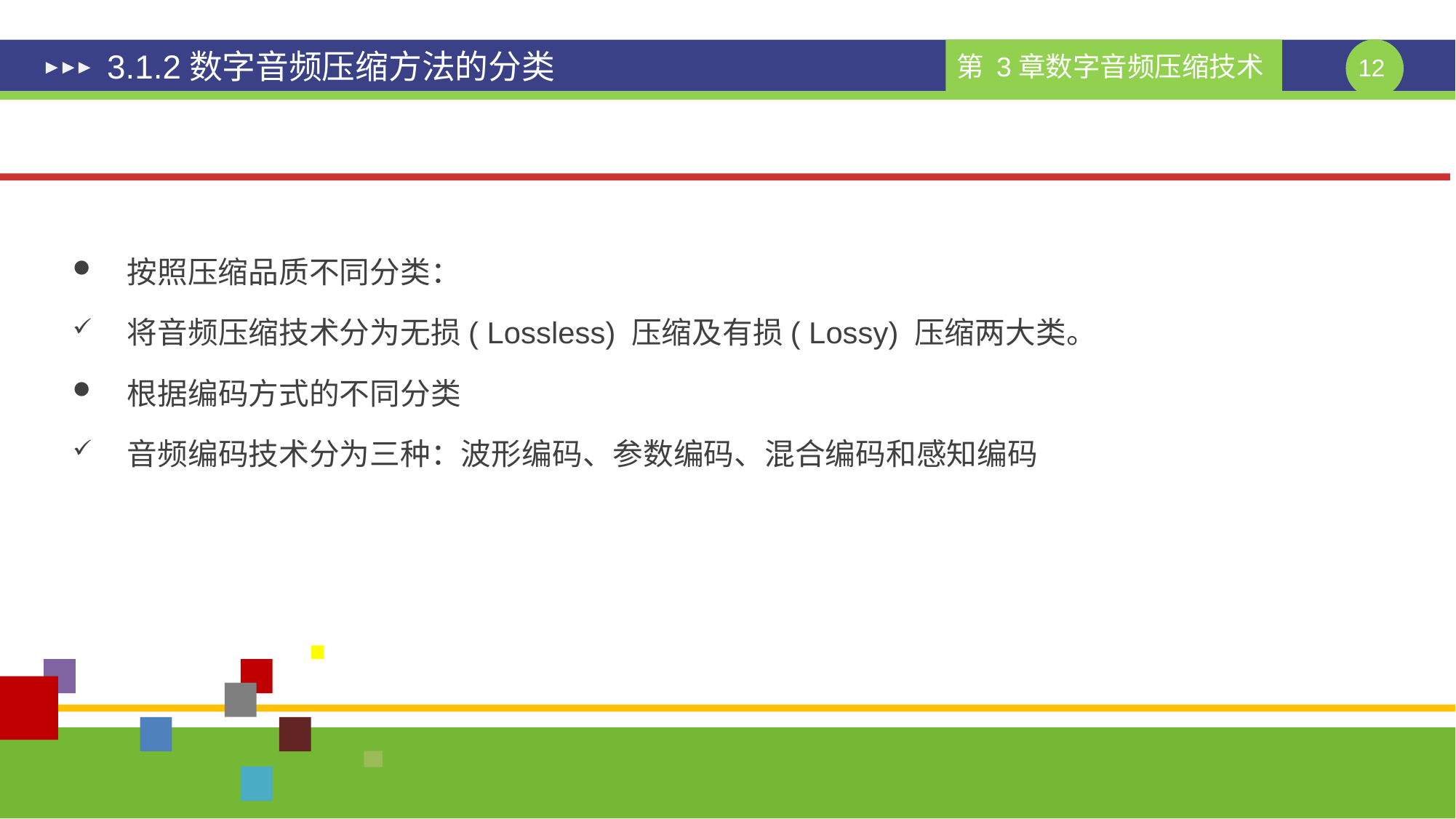

# 3.1.2数字音频压缩方法的分类

按照压缩品质不同分类：
将音频压缩技术分为无损( Lossless) 压缩及有损( Lossy) 压缩两大类。
根据编码方式的不同分类
音频编码技术分为三种：波形编码、参数编码、混合编码和感知编码